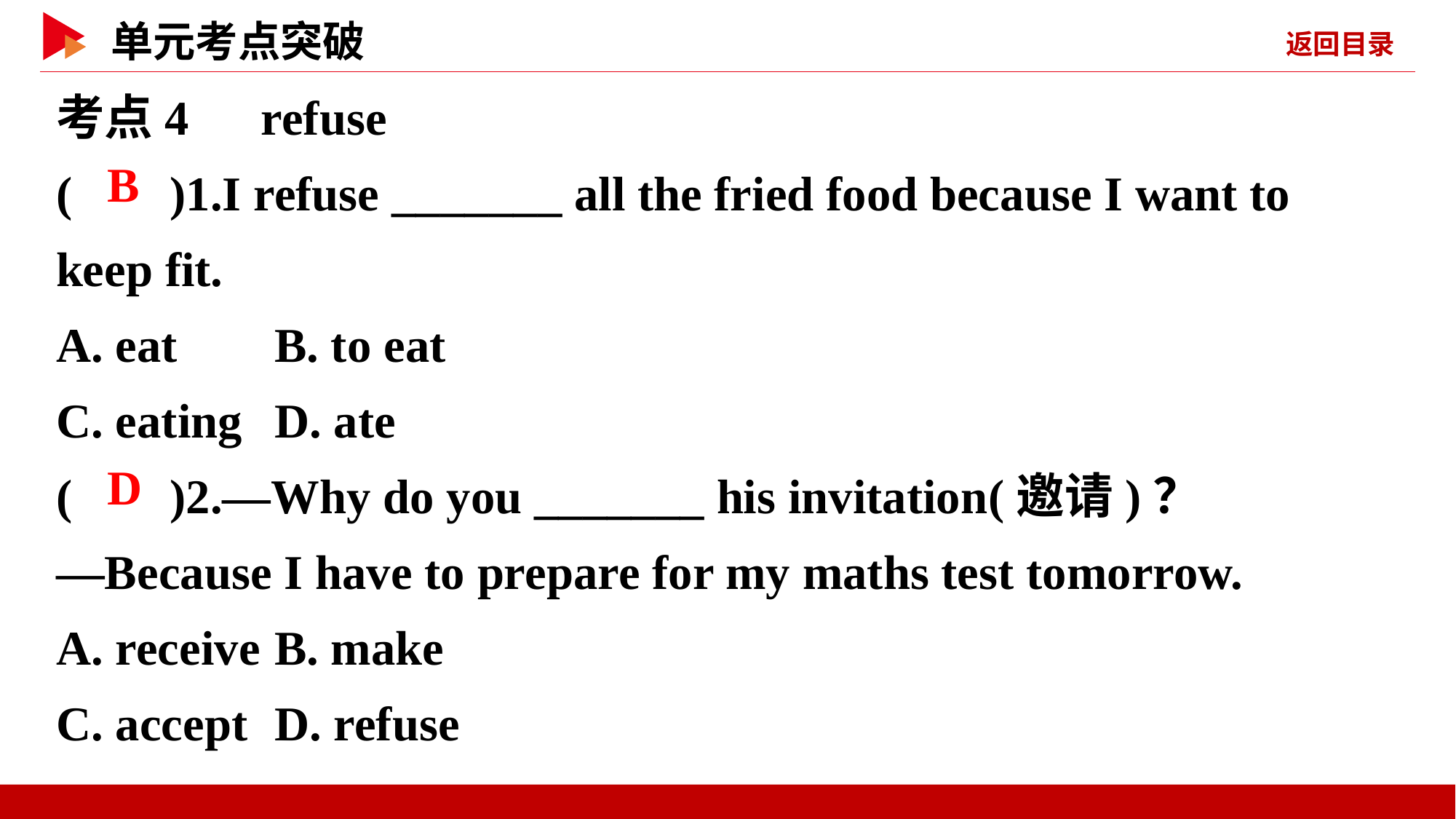

考点4　refuse
(        )1.I refuse _______ all the fried food because I want to keep fit.
A. eat	B. to eat
C. eating	D. ate
(        )2.—Why do you _______ his invitation(邀请)？
—Because I have to prepare for my maths test tomorrow.
A. receive	B. make
C. accept	D. refuse
   B
   D